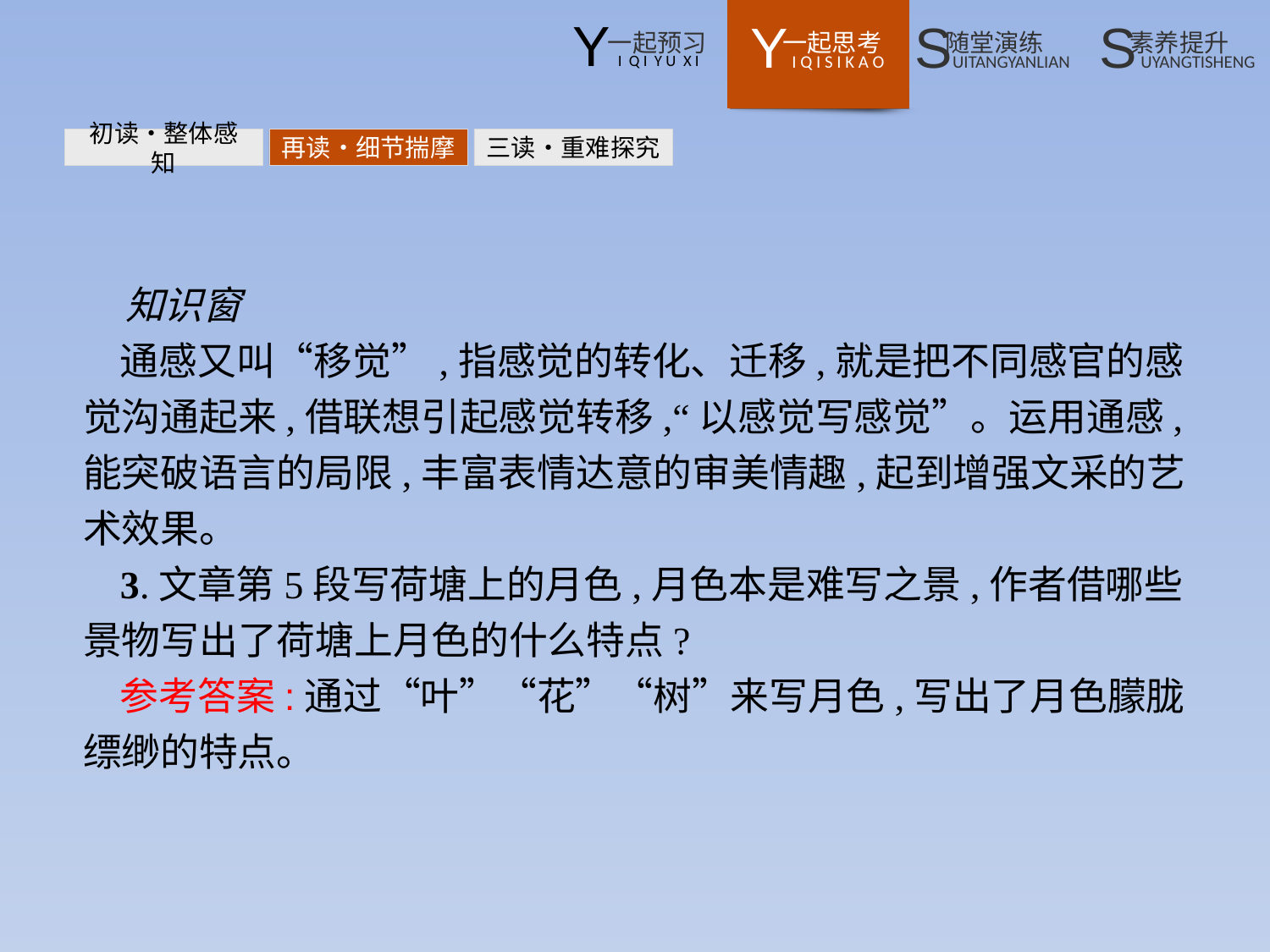

初读•整体感知
再读•细节揣摩
三读•重难探究
知识窗
通感又叫“移觉”,指感觉的转化、迁移,就是把不同感官的感觉沟通起来,借联想引起感觉转移,“以感觉写感觉”。运用通感,能突破语言的局限,丰富表情达意的审美情趣,起到增强文采的艺术效果。
3.文章第5段写荷塘上的月色,月色本是难写之景,作者借哪些景物写出了荷塘上月色的什么特点?
参考答案:通过“叶”“花”“树”来写月色,写出了月色朦胧缥缈的特点。